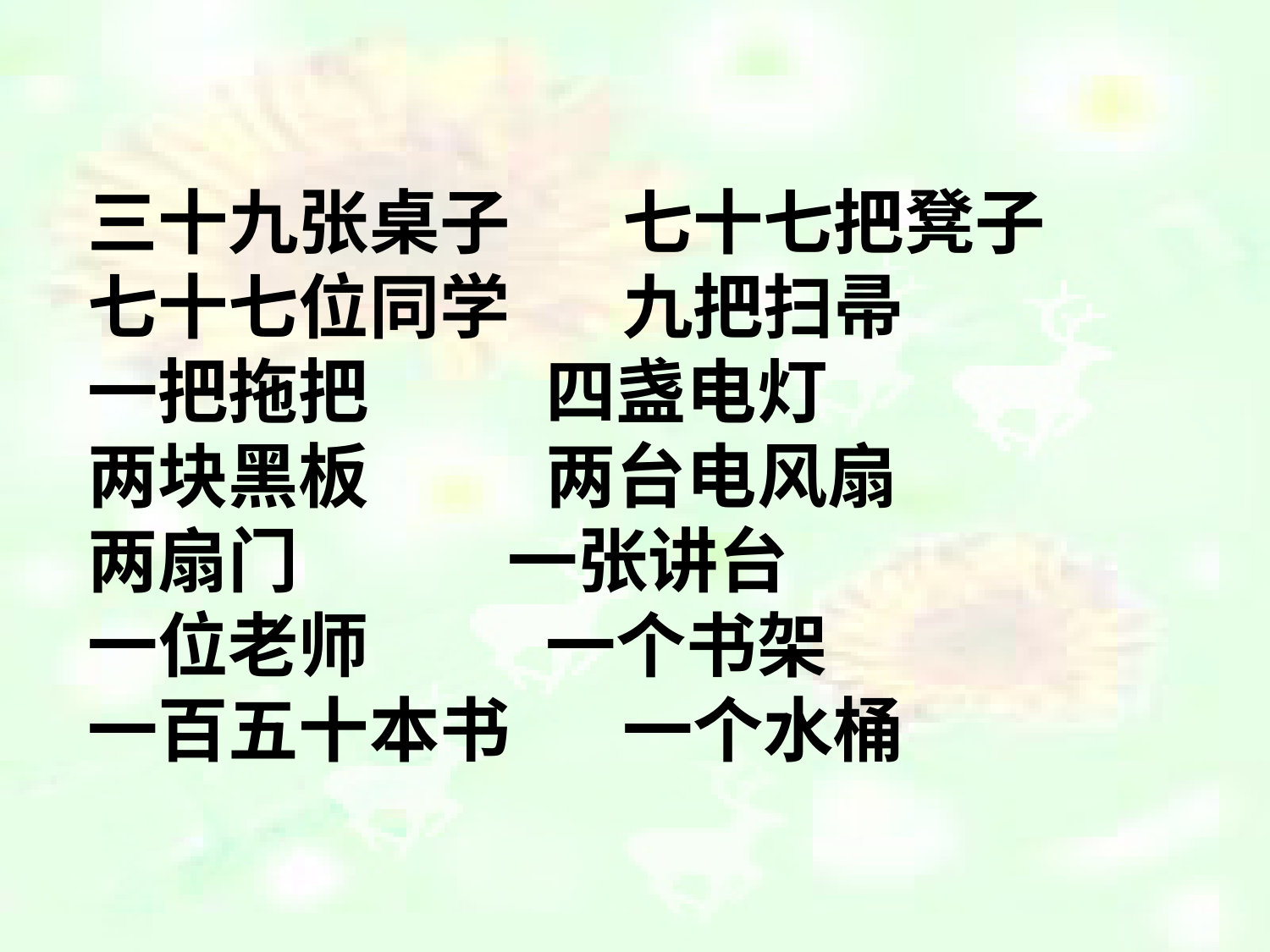

# 三十九张桌子       七十七把凳子 七十七位同学       九把扫帚 一把拖把           四盏电灯 两块黑板           两台电风扇 两扇门             一张讲台 一位老师           一个书架 一百五十本书       一个水桶